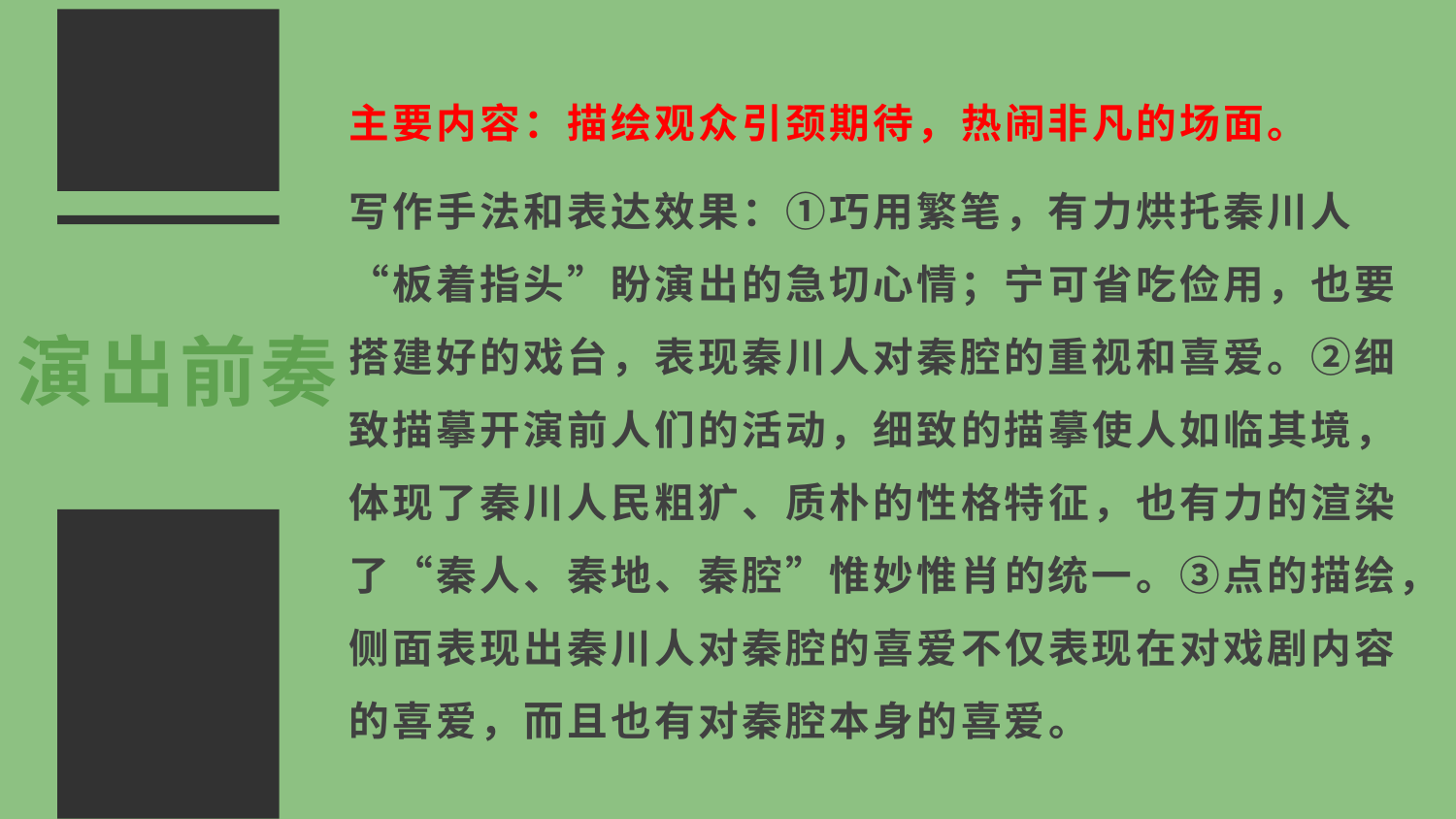

主要内容：描绘观众引颈期待，热闹非凡的场面。
写作手法和表达效果：①巧用繁笔，有力烘托秦川人“板着指头”盼演出的急切心情；宁可省吃俭用，也要搭建好的戏台，表现秦川人对秦腔的重视和喜爱。②细致描摹开演前人们的活动，细致的描摹使人如临其境，体现了秦川人民粗犷、质朴的性格特征，也有力的渲染了“秦人、秦地、秦腔”惟妙惟肖的统一。③点的描绘，侧面表现出秦川人对秦腔的喜爱不仅表现在对戏剧内容的喜爱，而且也有对秦腔本身的喜爱。

演出前奏